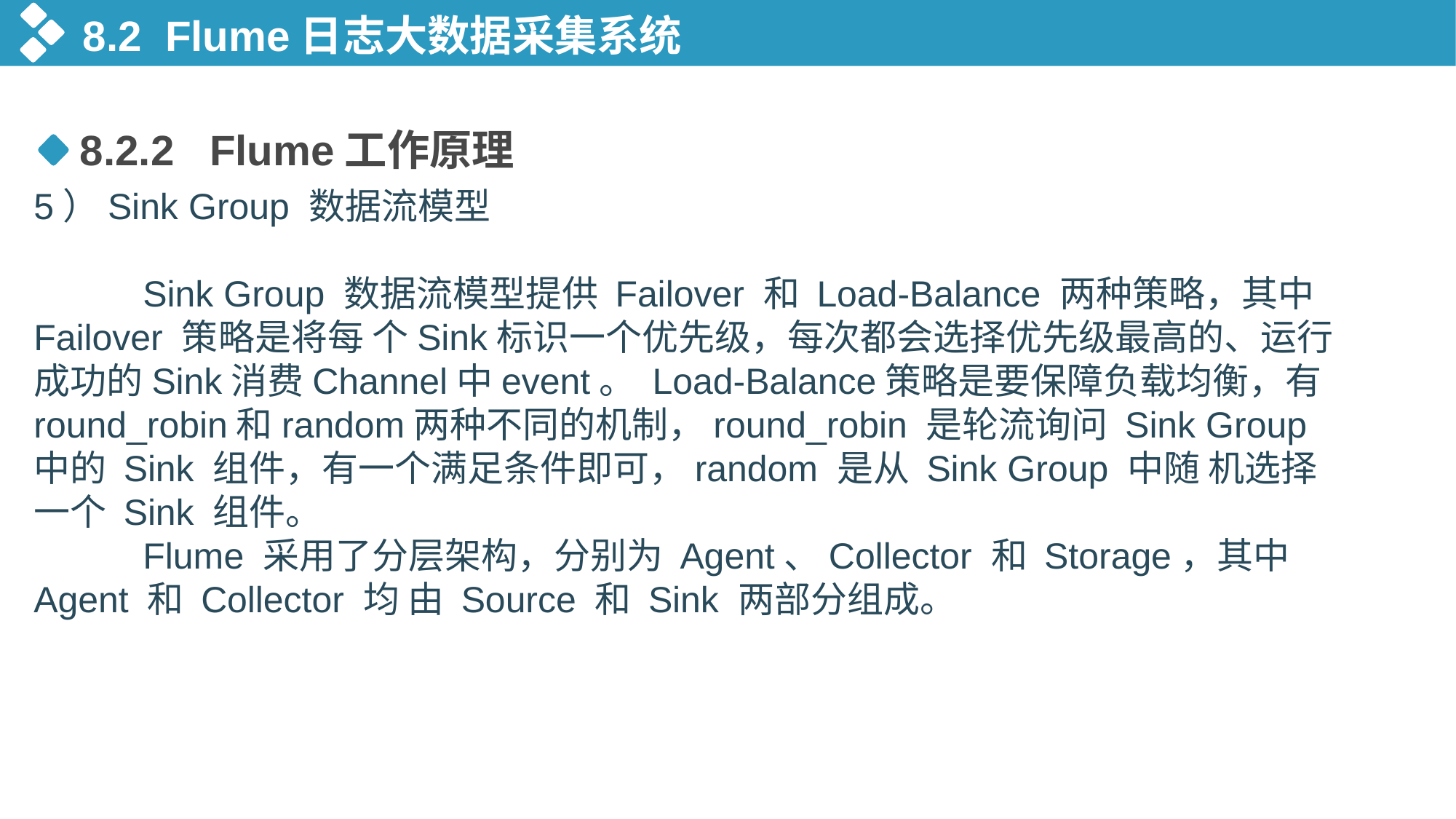

8.2  Flume日志大数据采集系统

8.2.2   Flume工作原理

5）Sink Group 数据流模型

	Sink Group 数据流模型提供 Failover 和 Load-Balance 两种策略，其中 Failover 策略是将每 个Sink标识一个优先级，每次都会选择优先级最高的、运行成功的Sink消费Channel中event。 Load-Balance策略是要保障负载均衡，有round_robin和random两种不同的机制，round_robin 是轮流询问 Sink Group 中的 Sink 组件，有一个满足条件即可，random 是从 Sink Group 中随 机选择一个 Sink 组件。
	Flume 采用了分层架构，分别为 Agent、Collector 和 Storage，其中 Agent 和 Collector 均 由 Source 和 Sink 两部分组成。